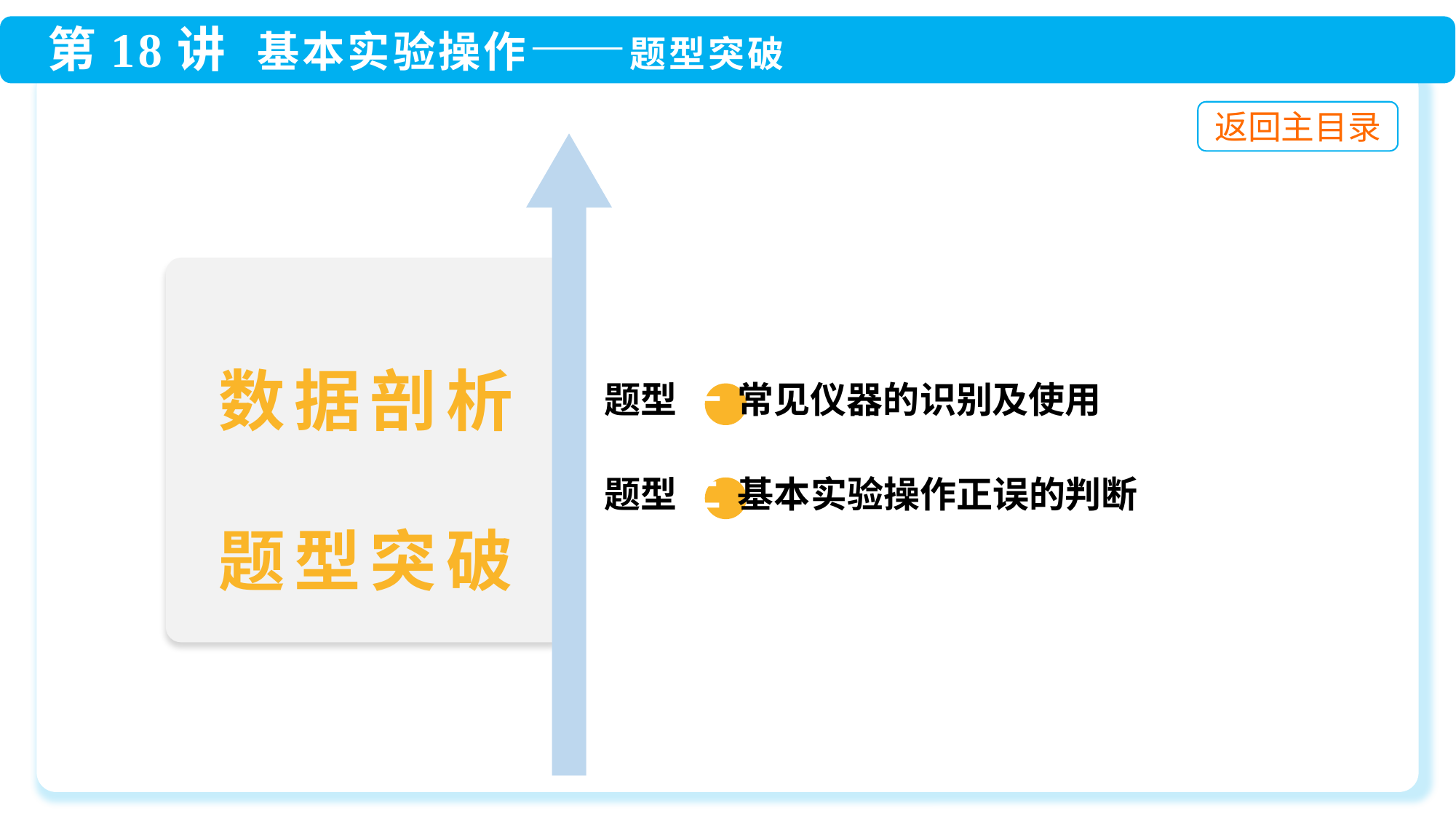

数据剖析
题型突破
  题型 一  常见仪器的识别及使用
  题型 二  基本实验操作正误的判断